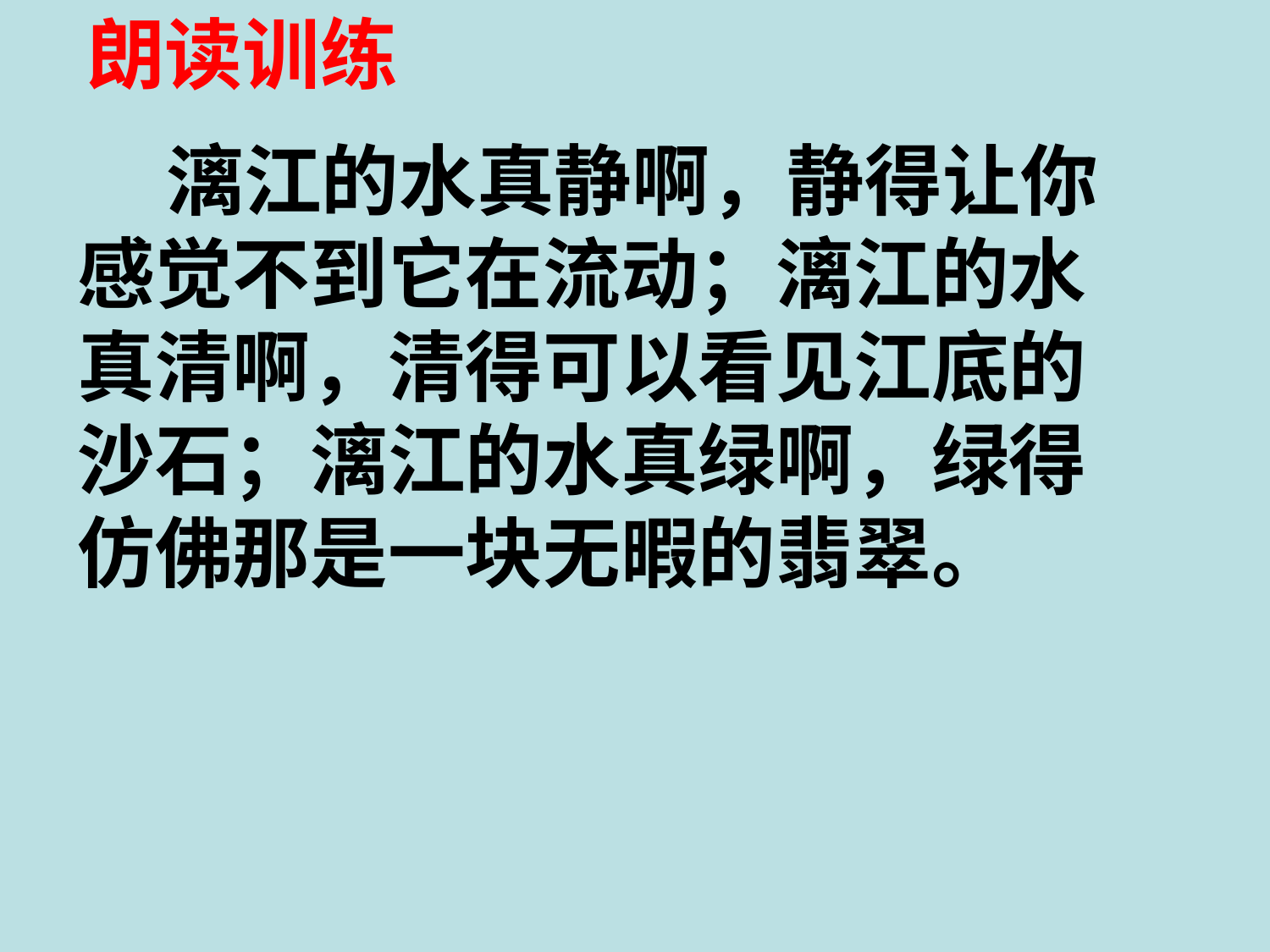

朗读训练
    漓江的水真静啊，静得让你感觉不到它在流动；漓江的水真清啊，清得可以看见江底的沙石；漓江的水真绿啊，绿得仿佛那是一块无暇的翡翠。